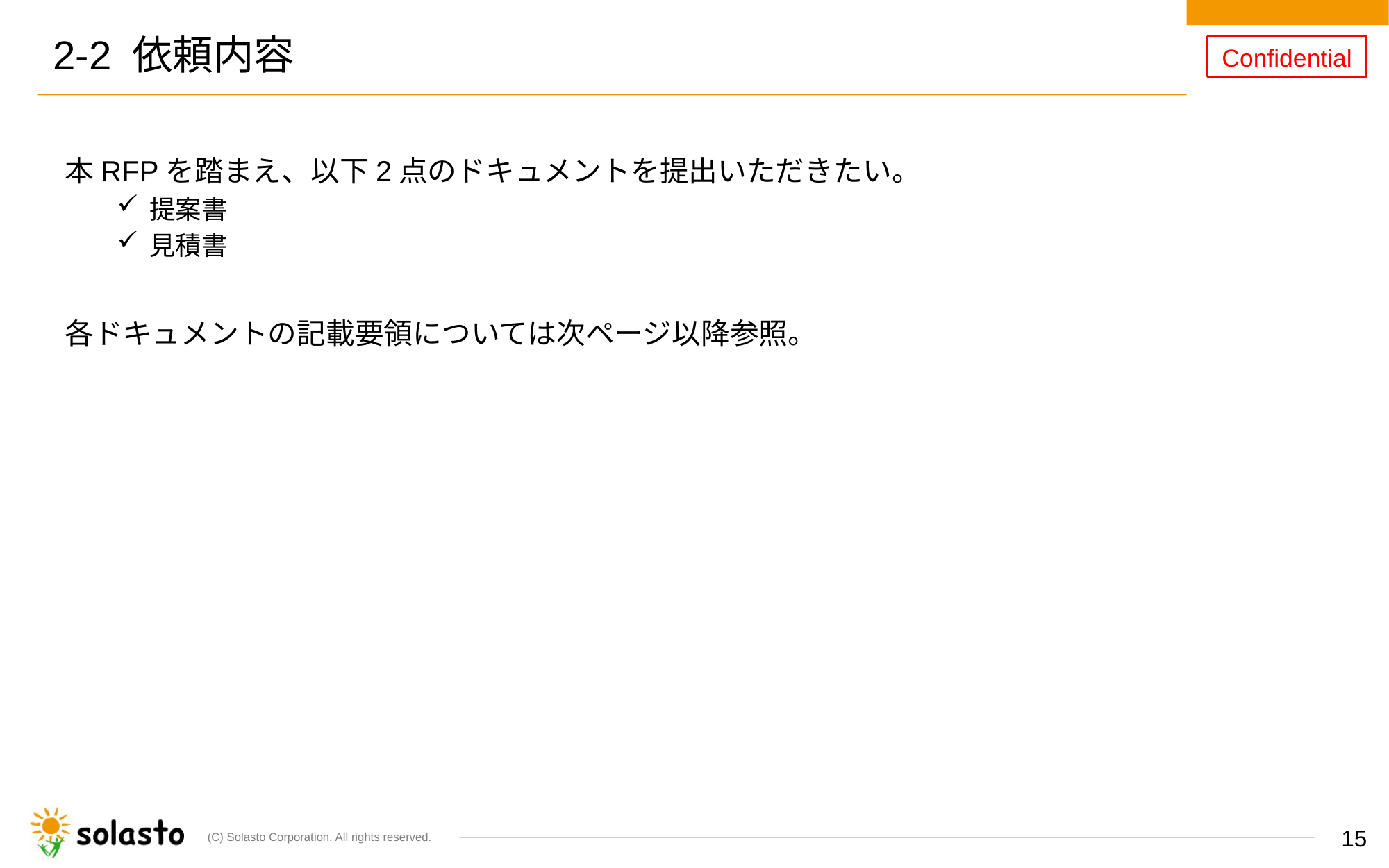

# 2-2 依頼内容
本RFPを踏まえ、以下2点のドキュメントを提出いただきたい。
提案書
見積書

各ドキュメントの記載要領については次ページ以降参照。